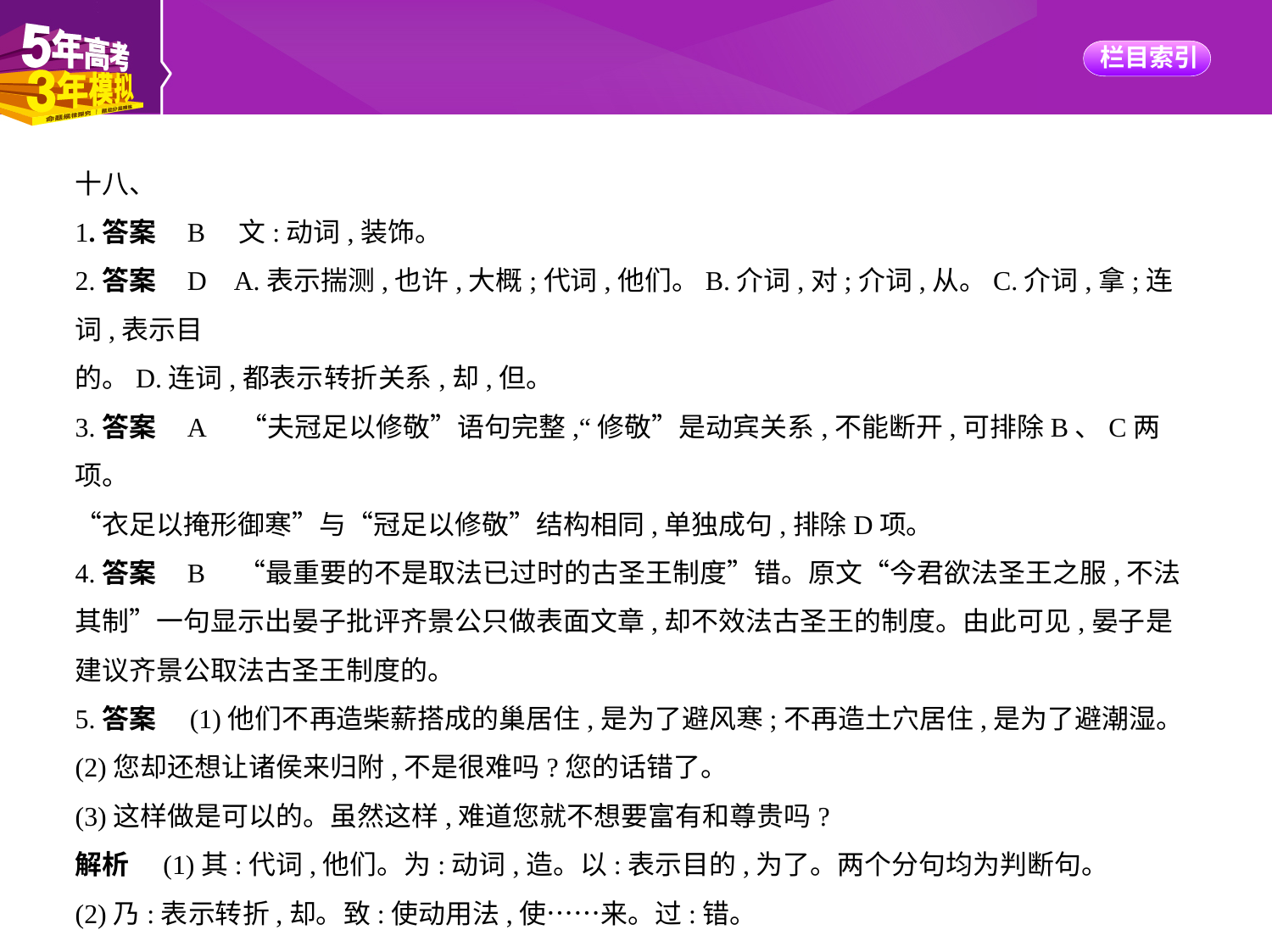

十八、
1.答案    B　文:动词,装饰。
2.答案    D    A.表示揣测,也许,大概;代词,他们。B.介词,对;介词,从。C.介词,拿;连词,表示目
的。D.连词,都表示转折关系,却,但。
3.答案    A　“夫冠足以修敬”语句完整,“修敬”是动宾关系,不能断开,可排除B、C两项。
“衣足以掩形御寒”与“冠足以修敬”结构相同,单独成句,排除D项。
4.答案    B　“最重要的不是取法已过时的古圣王制度”错。原文“今君欲法圣王之服,不法
其制”一句显示出晏子批评齐景公只做表面文章,却不效法古圣王的制度。由此可见,晏子是
建议齐景公取法古圣王制度的。
5.答案　(1)他们不再造柴薪搭成的巢居住,是为了避风寒;不再造土穴居住,是为了避潮湿。
(2)您却还想让诸侯来归附,不是很难吗?您的话错了。
(3)这样做是可以的。虽然这样,难道您就不想要富有和尊贵吗?
解析　(1)其:代词,他们。为:动词,造。以:表示目的,为了。两个分句均为判断句。
(2)乃:表示转折,却。致:使动用法,使……来。过:错。